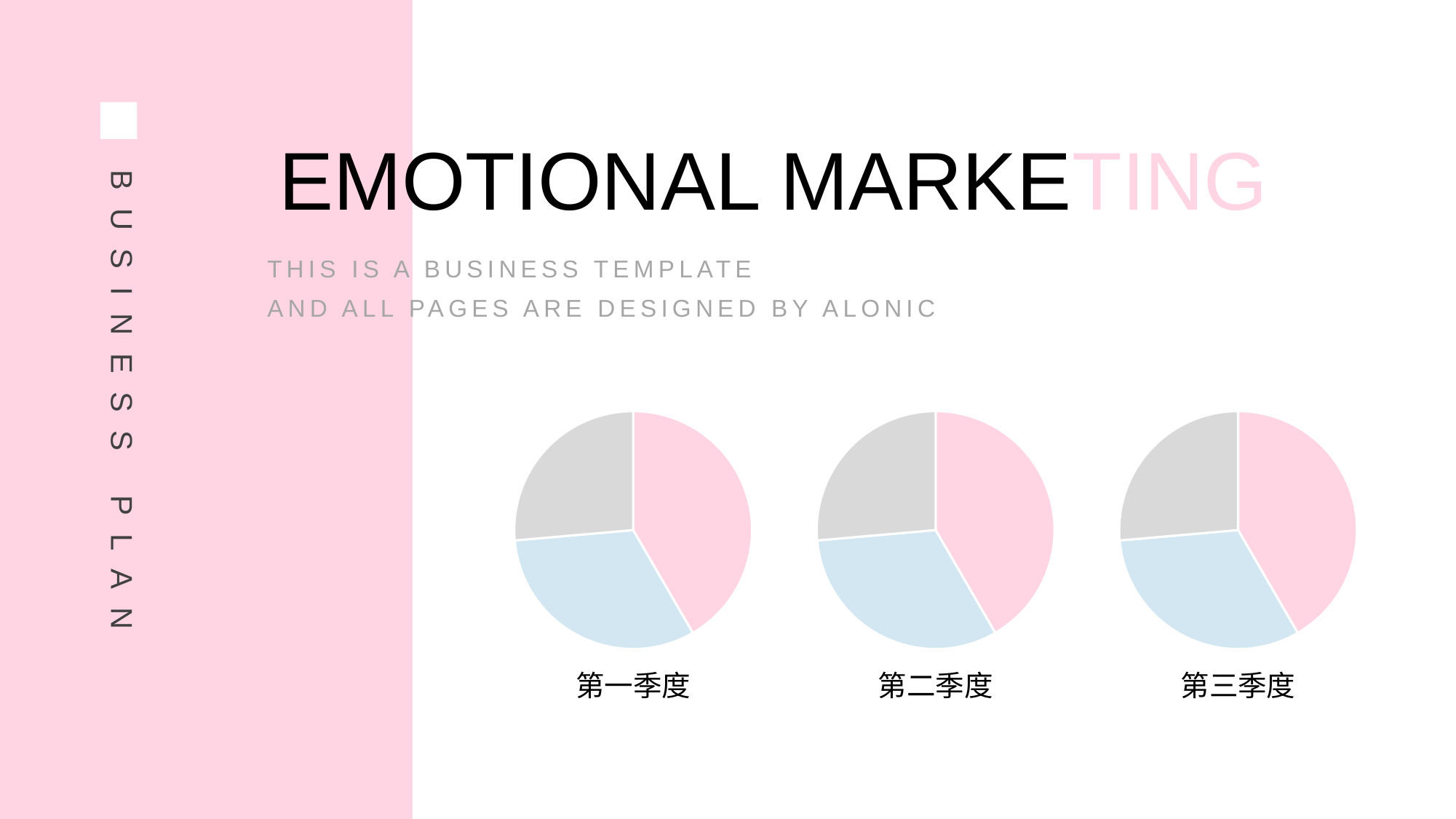

BUSINESS PLAN
EMOTIONAL MARKETING
THIS IS A BUSINESS TEMPLATE
AND ALL PAGES ARE DESIGNED BY ALONIC

### Chart

| Category | 销售额 |
|---|---|
| 第一季度 | 8.2 |
| 第二季度 | 6.3 |
| 第四季度 | 5.2 |
第一季度

### Chart

| Category | 销售额 |
|---|---|
| 第一季度 | 8.2 |
| 第二季度 | 6.3 |
| 第四季度 | 5.2 |
第二季度

### Chart

| Category | 销售额 |
|---|---|
| 第一季度 | 8.2 |
| 第二季度 | 6.3 |
| 第四季度 | 5.2 |
第三季度